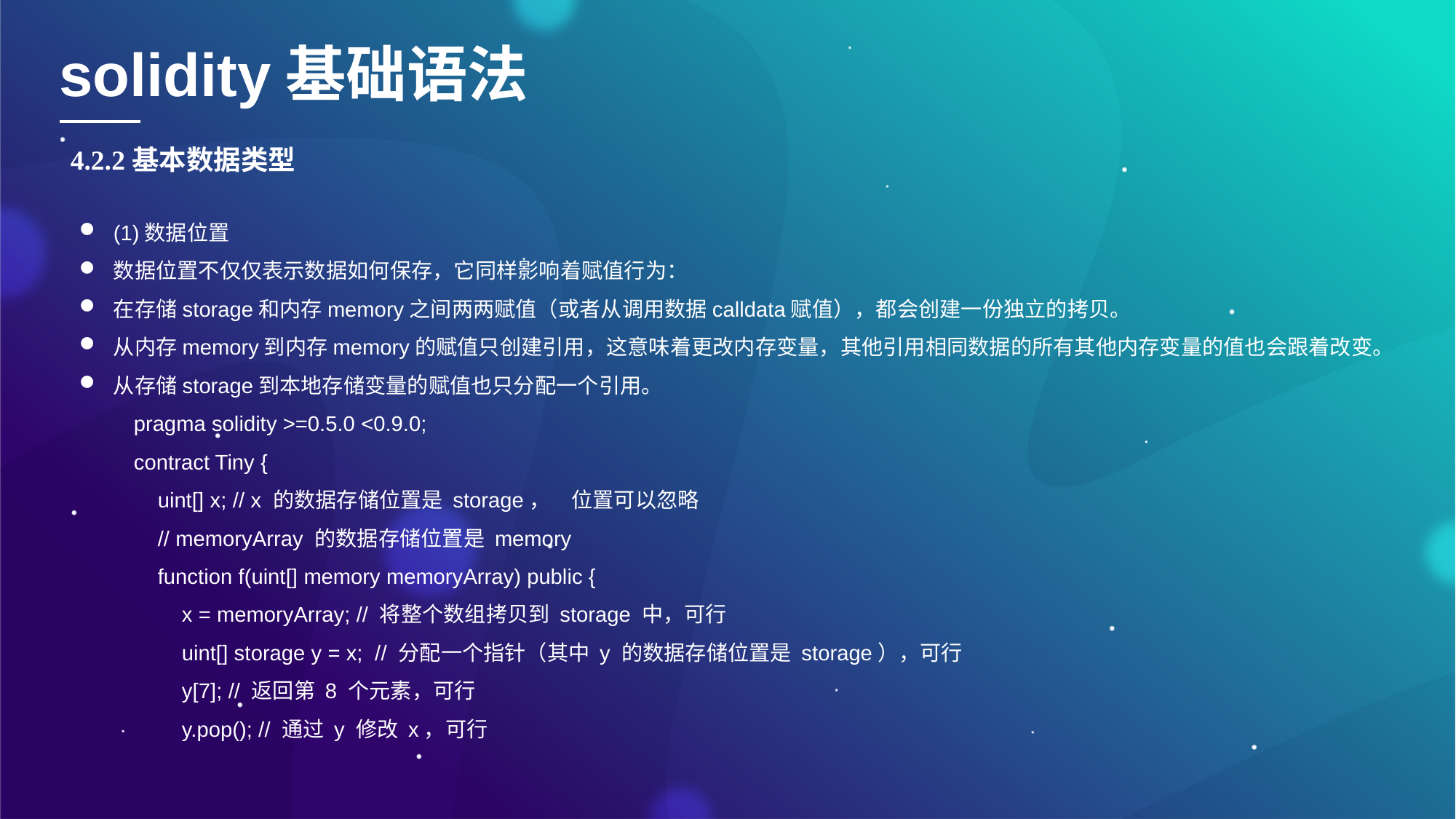

solidity基础语法
4.2.2基本数据类型
(1)数据位置
数据位置不仅仅表示数据如何保存，它同样影响着赋值行为：
在存储storage和内存memory之间两两赋值（或者从调用数据calldata赋值），都会创建一份独立的拷贝。
从内存memory到内存memory的赋值只创建引用，这意味着更改内存变量，其他引用相同数据的所有其他内存变量的值也会跟着改变。
从存储storage到本地存储变量的赋值也只分配一个引用。
pragma solidity >=0.5.0 <0.9.0;
contract Tiny {
    uint[] x; // x 的数据存储位置是 storage，　位置可以忽略
    // memoryArray 的数据存储位置是 memory
    function f(uint[] memory memoryArray) public {
        x = memoryArray; // 将整个数组拷贝到 storage 中，可行
        uint[] storage y = x;  // 分配一个指针（其中 y 的数据存储位置是 storage），可行
        y[7]; // 返回第 8 个元素，可行
        y.pop(); // 通过 y 修改 x，可行